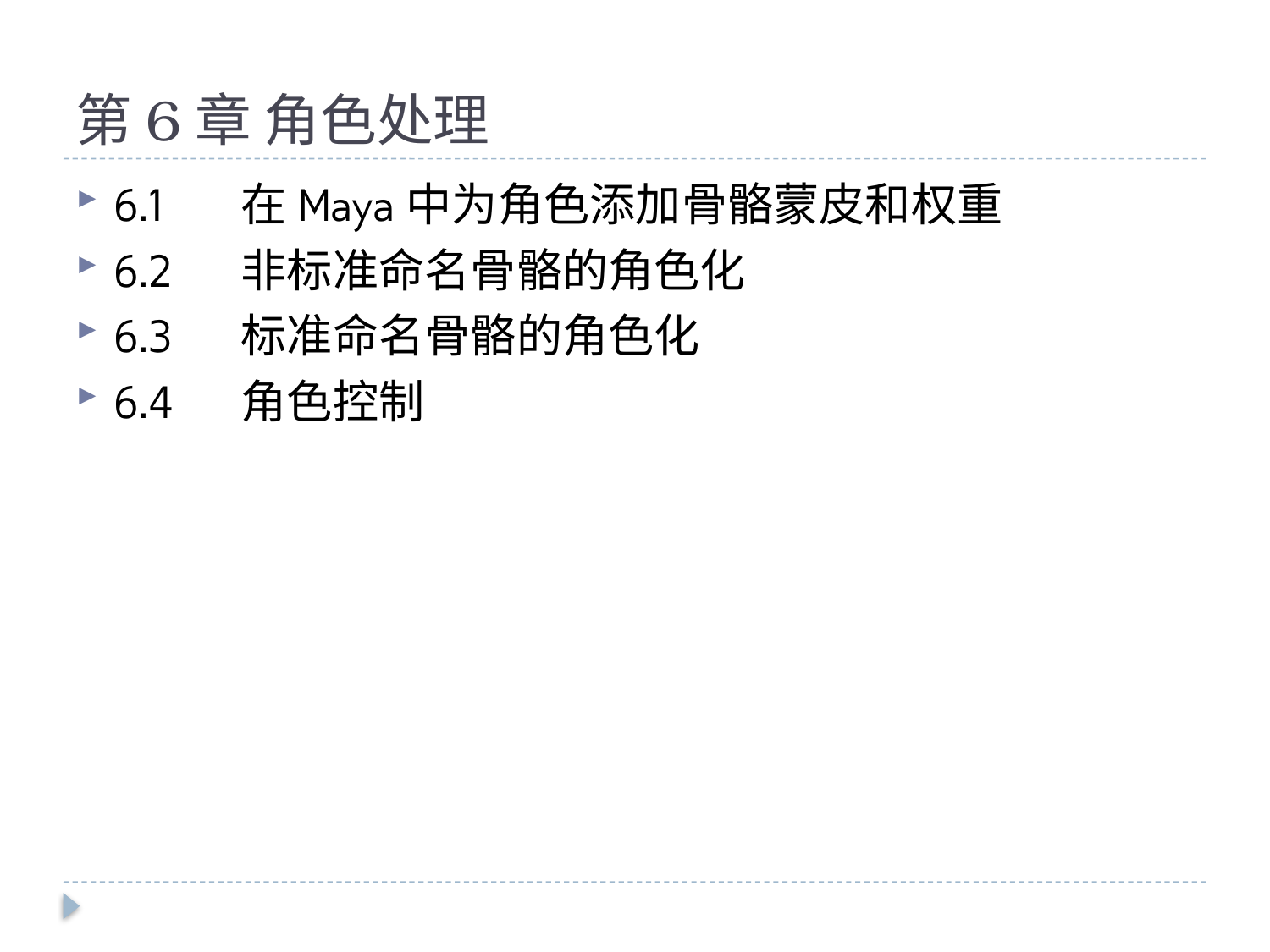

# 第6章 角色处理
6.1	在Maya中为角色添加骨骼蒙皮和权重
6.2	非标准命名骨骼的角色化
6.3	标准命名骨骼的角色化
6.4	角色控制